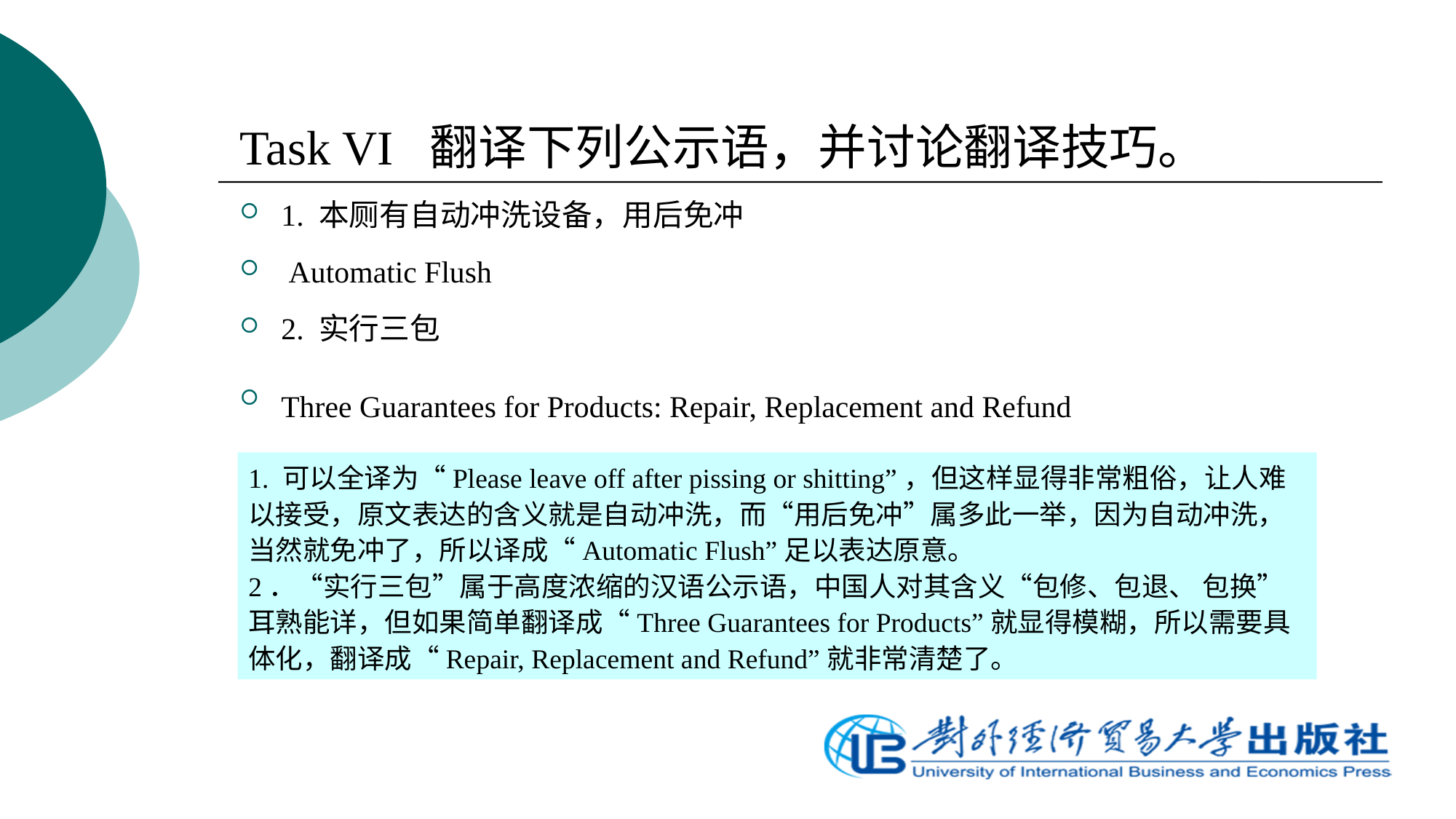

Task VI  翻译下列公示语，并讨论翻译技巧。
1. 本厕有自动冲洗设备，用后免冲
 Automatic Flush
2. 实行三包
Three Guarantees for Products: Repair, Replacement and Refund
1. 可以全译为“Please leave off after pissing or shitting”，但这样显得非常粗俗，让人难以接受，原文表达的含义就是自动冲洗，而“用后免冲”属多此一举，因为自动冲洗，当然就免冲了，所以译成“Automatic Flush”足以表达原意。
2．“实行三包”属于高度浓缩的汉语公示语，中国人对其含义“包修、包退、 包换”耳熟能详，但如果简单翻译成“Three Guarantees for Products”就显得模糊，所以需要具体化，翻译成“Repair, Replacement and Refund”就非常清楚了。